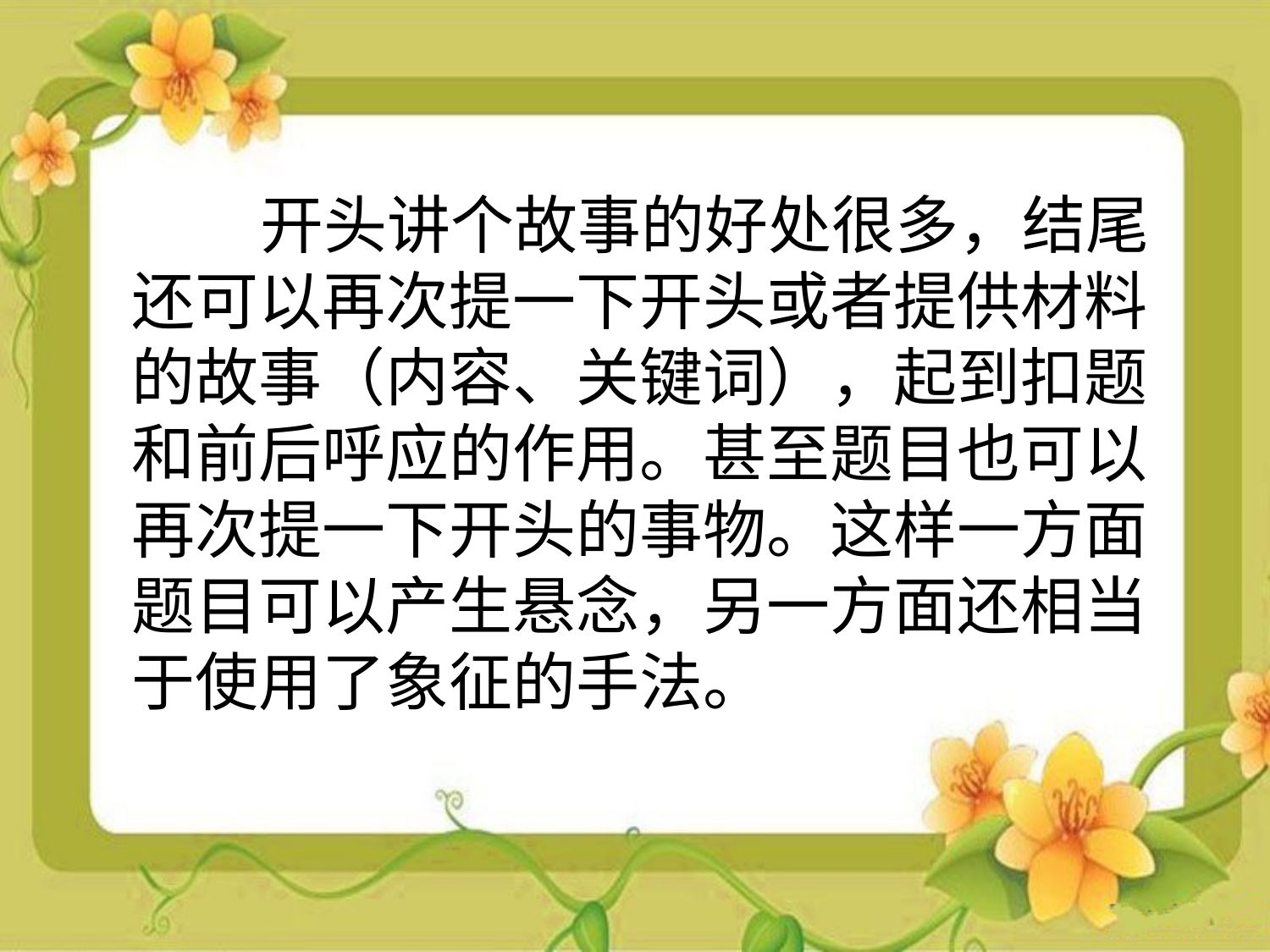

开头讲个故事的好处很多，结尾还可以再次提一下开头或者提供材料的故事（内容、关键词），起到扣题和前后呼应的作用。甚至题目也可以再次提一下开头的事物。这样一方面题目可以产生悬念，另一方面还相当于使用了象征的手法。